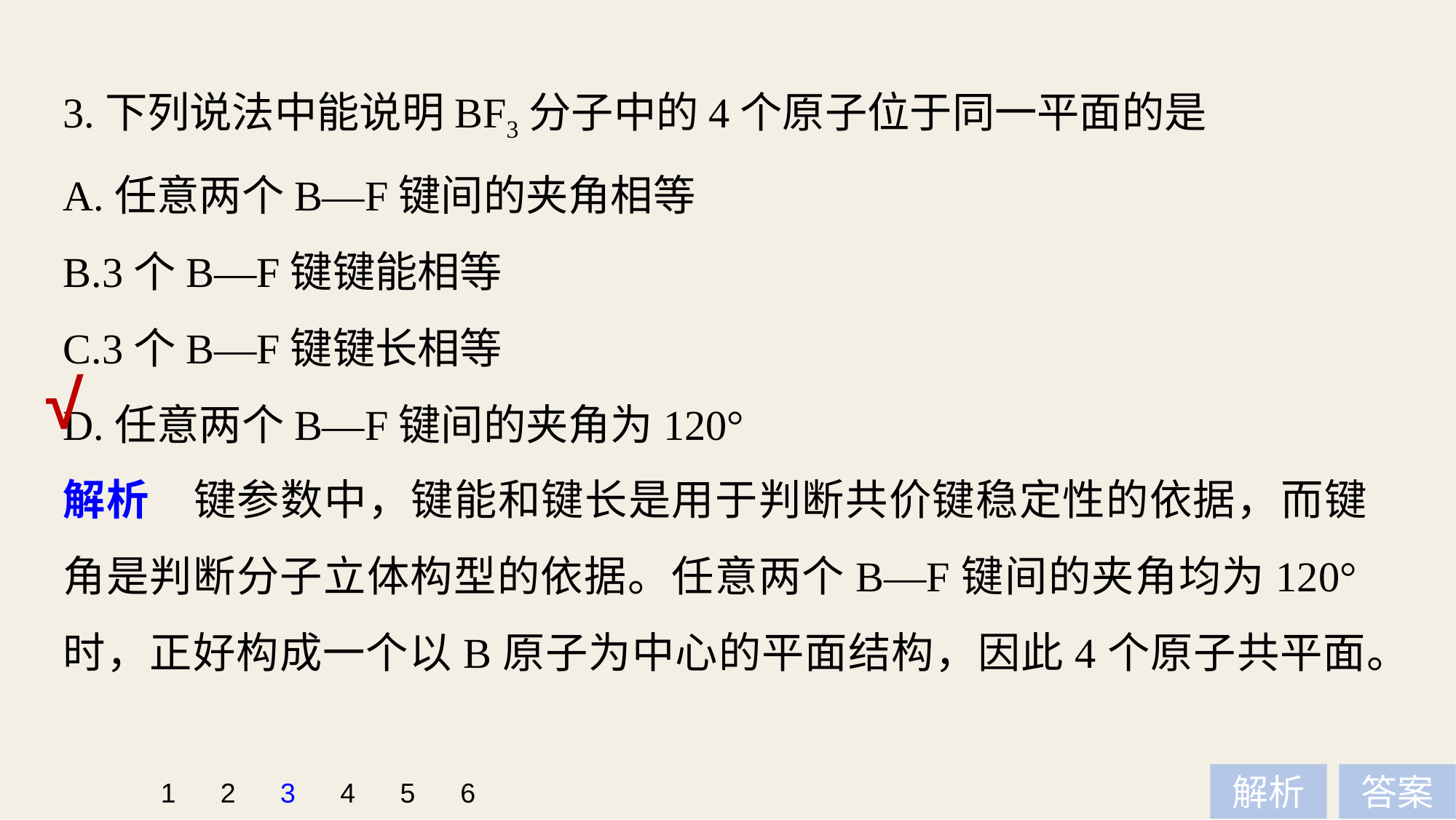

3.下列说法中能说明BF3分子中的4个原子位于同一平面的是
A.任意两个B—F键间的夹角相等
B.3个B—F键键能相等
C.3个B—F键键长相等
D.任意两个B—F键间的夹角为120°
√
解析　键参数中，键能和键长是用于判断共价键稳定性的依据，而键角是判断分子立体构型的依据。任意两个B—F键间的夹角均为120°时，正好构成一个以B原子为中心的平面结构，因此4个原子共平面。
1
2
3
4
5
6
解析
答案